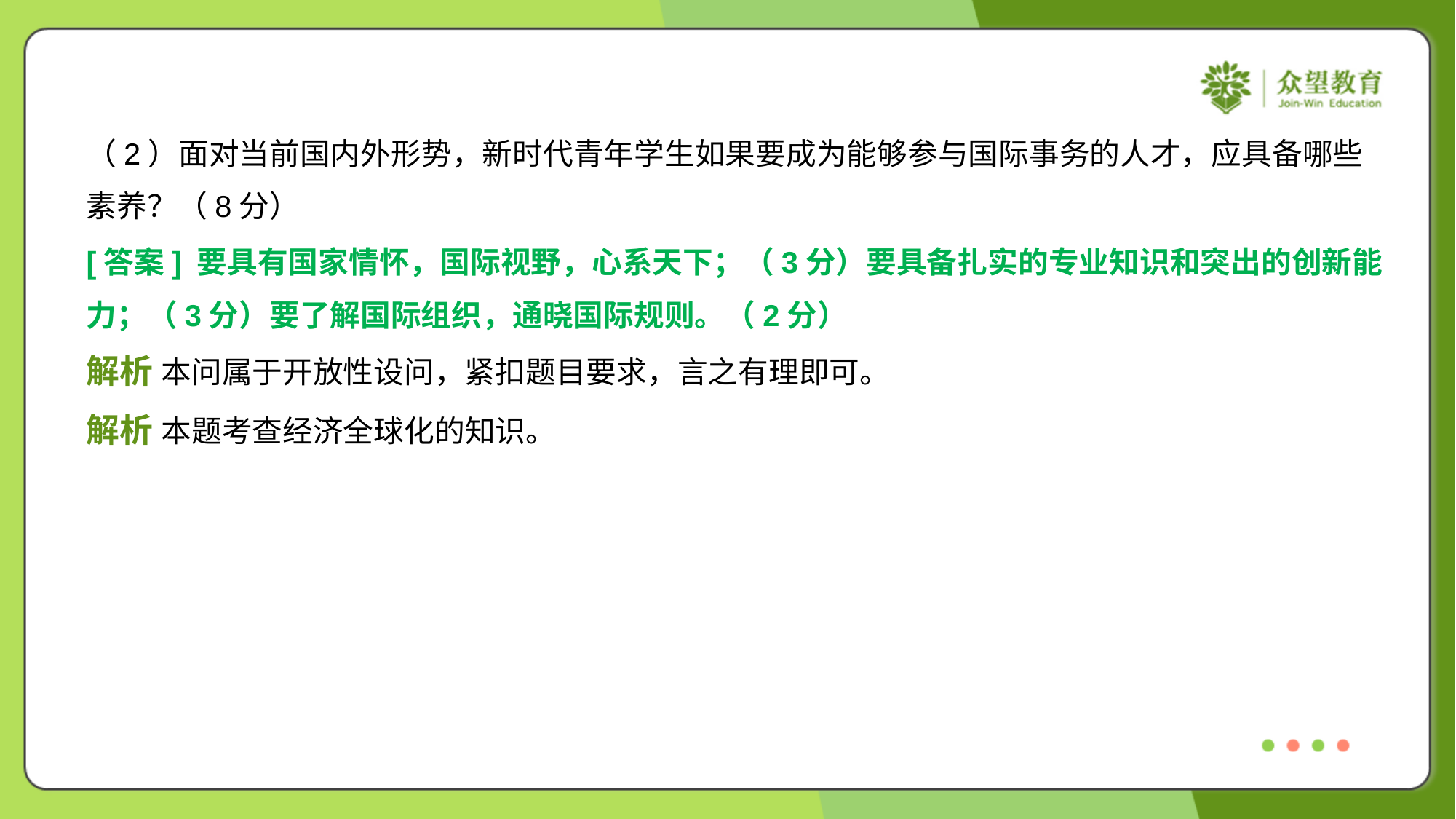

（2）面对当前国内外形势，新时代青年学生如果要成为能够参与国际事务的人才，应具备哪些
素养？（8分）
[答案] 要具有国家情怀，国际视野，心系天下；（3分）要具备扎实的专业知识和突出的创新能
力；（3分）要了解国际组织，通晓国际规则。（2分）
解析 本问属于开放性设问，紧扣题目要求，言之有理即可。
解析 本题考查经济全球化的知识。